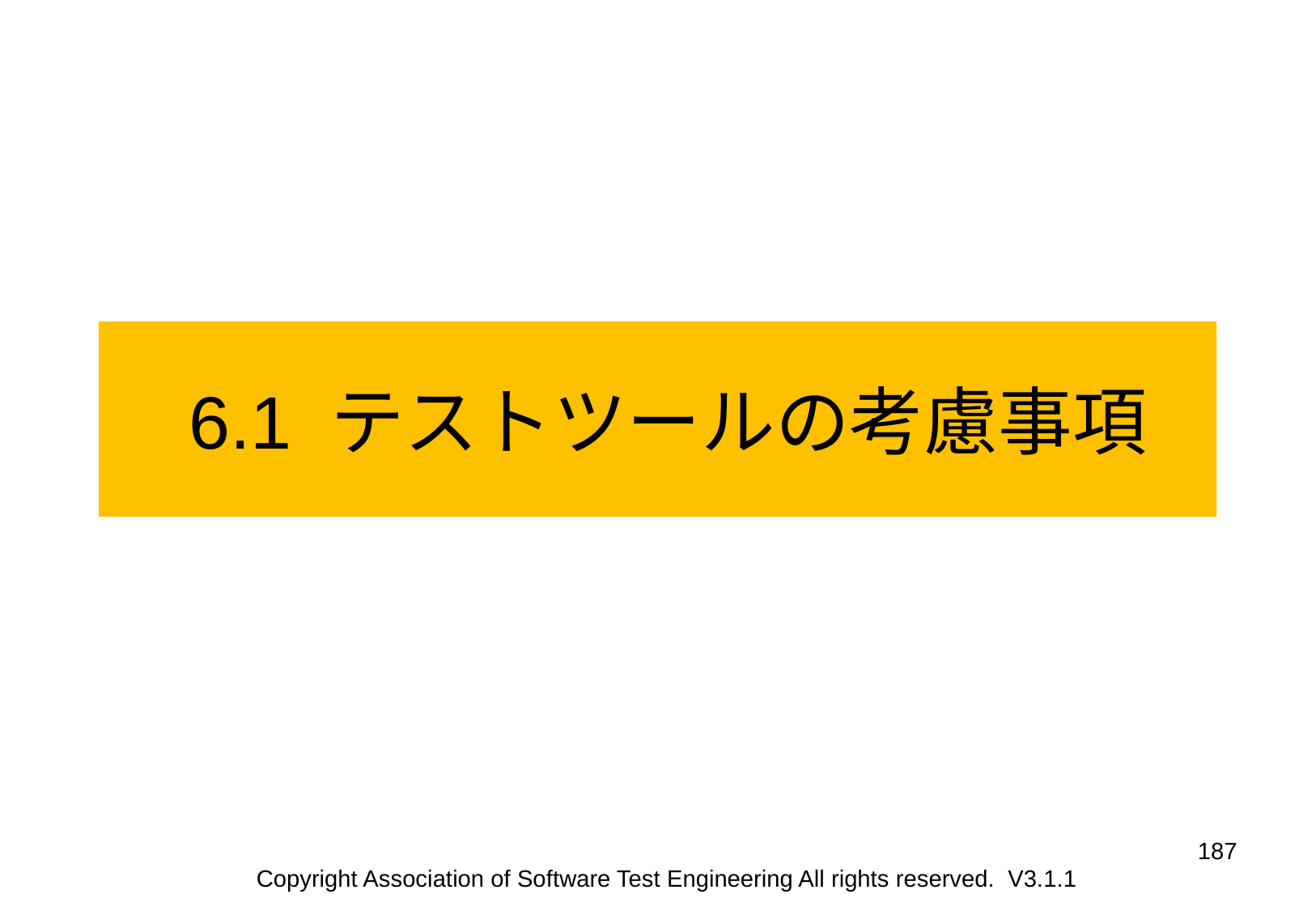

6.1 テストツールの考慮事項
187
Copyright Association of Software Test Engineering All rights reserved.  V3.1.1